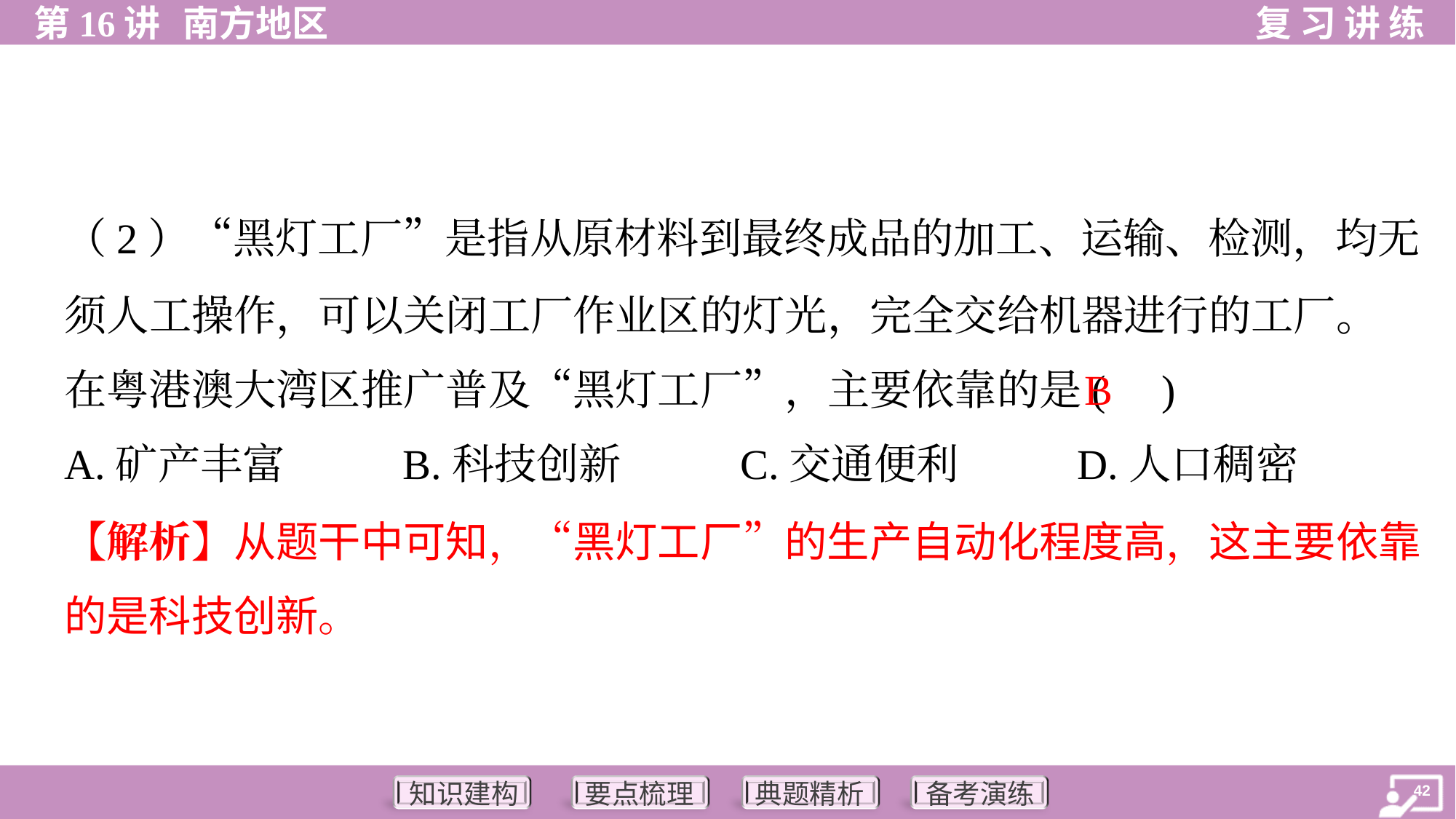

（2）“黑灯工厂”是指从原材料到最终成品的加工、运输、检测，均无
须人工操作，可以关闭工厂作业区的灯光，完全交给机器进行的工厂。
在粤港澳大湾区推广普及“黑灯工厂”，主要依靠的是(     )
B
A.矿产丰富	B.科技创新	C.交通便利	D.人口稠密
【解析】从题干中可知，“黑灯工厂”的生产自动化程度高，这主要依靠
的是科技创新。